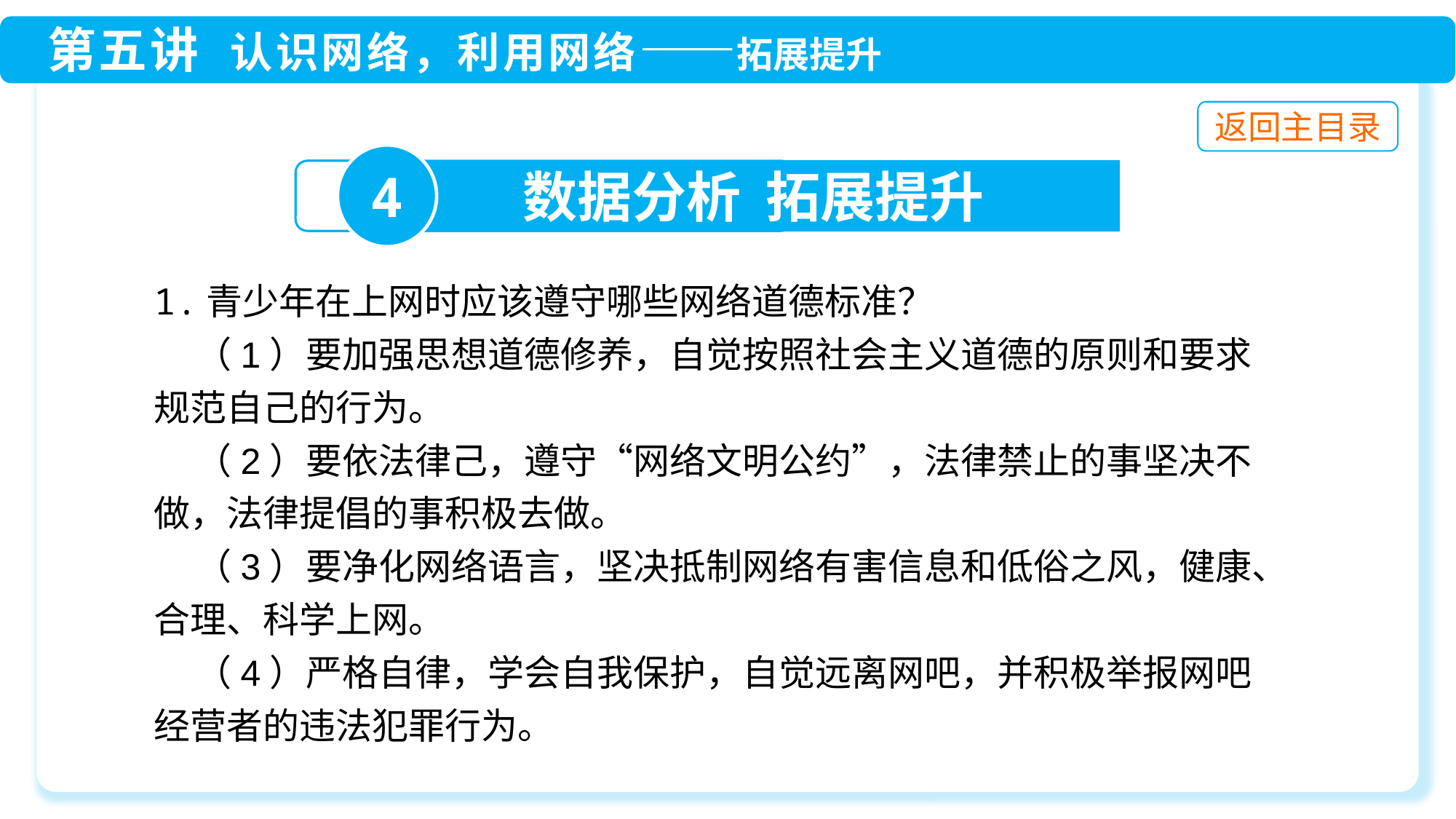

4

数据分析  拓展提升
1.青少年在上网时应该遵守哪些网络道德标准？
    （1）要加强思想道德修养，自觉按照社会主义道德的原则和要求规范自己的行为。
    （2）要依法律己，遵守“网络文明公约”，法律禁止的事坚决不做，法律提倡的事积极去做。
    （3）要净化网络语言，坚决抵制网络有害信息和低俗之风，健康、合理、科学上网。
    （4）严格自律，学会自我保护，自觉远离网吧，并积极举报网吧经营者的违法犯罪行为。